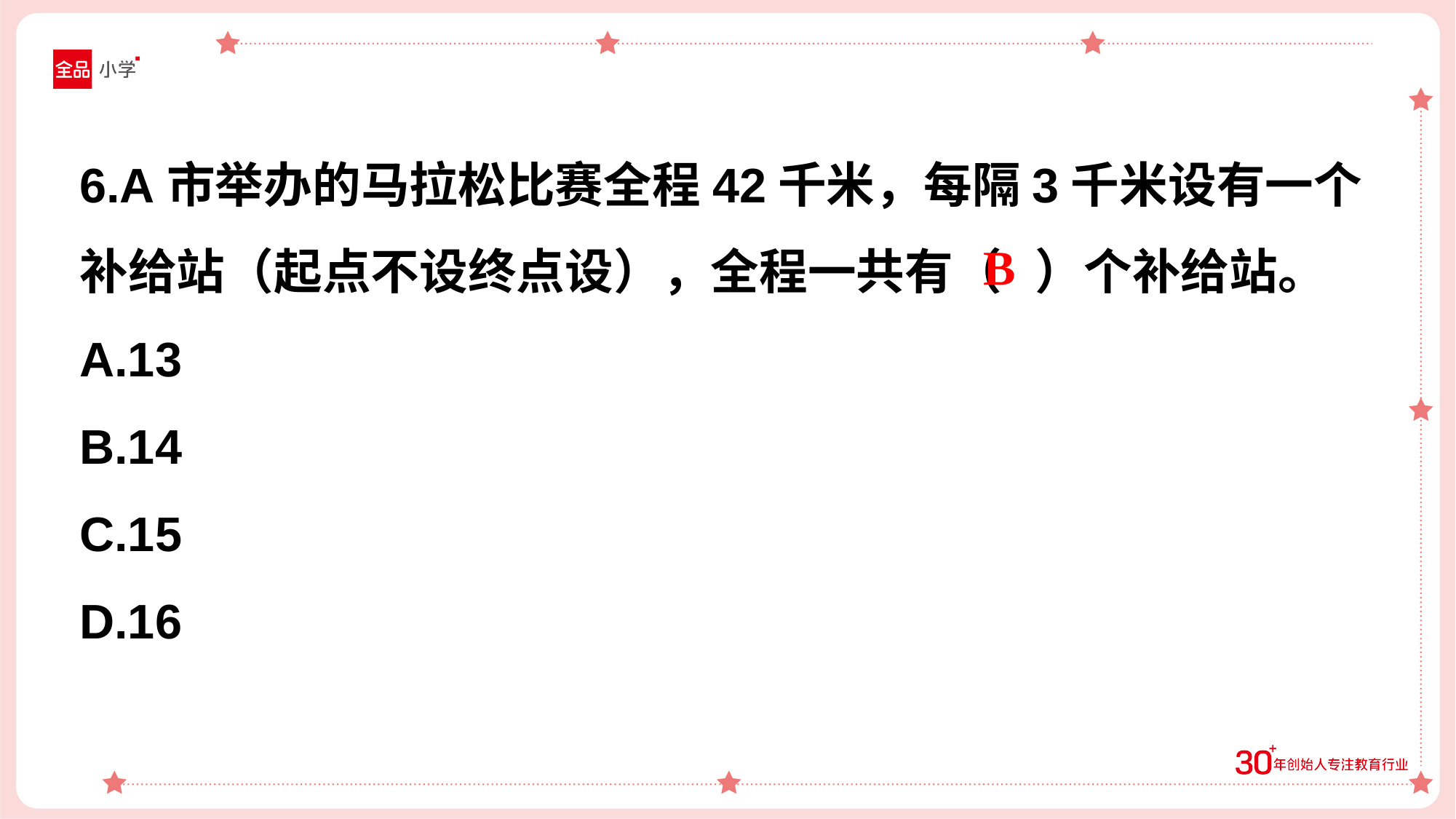

6.A市举办的马拉松比赛全程42千米，每隔3千米设有一个补给站（起点不设终点设），全程一共有（   ）个补给站。
A.13
B.14
C.15
D.16
B